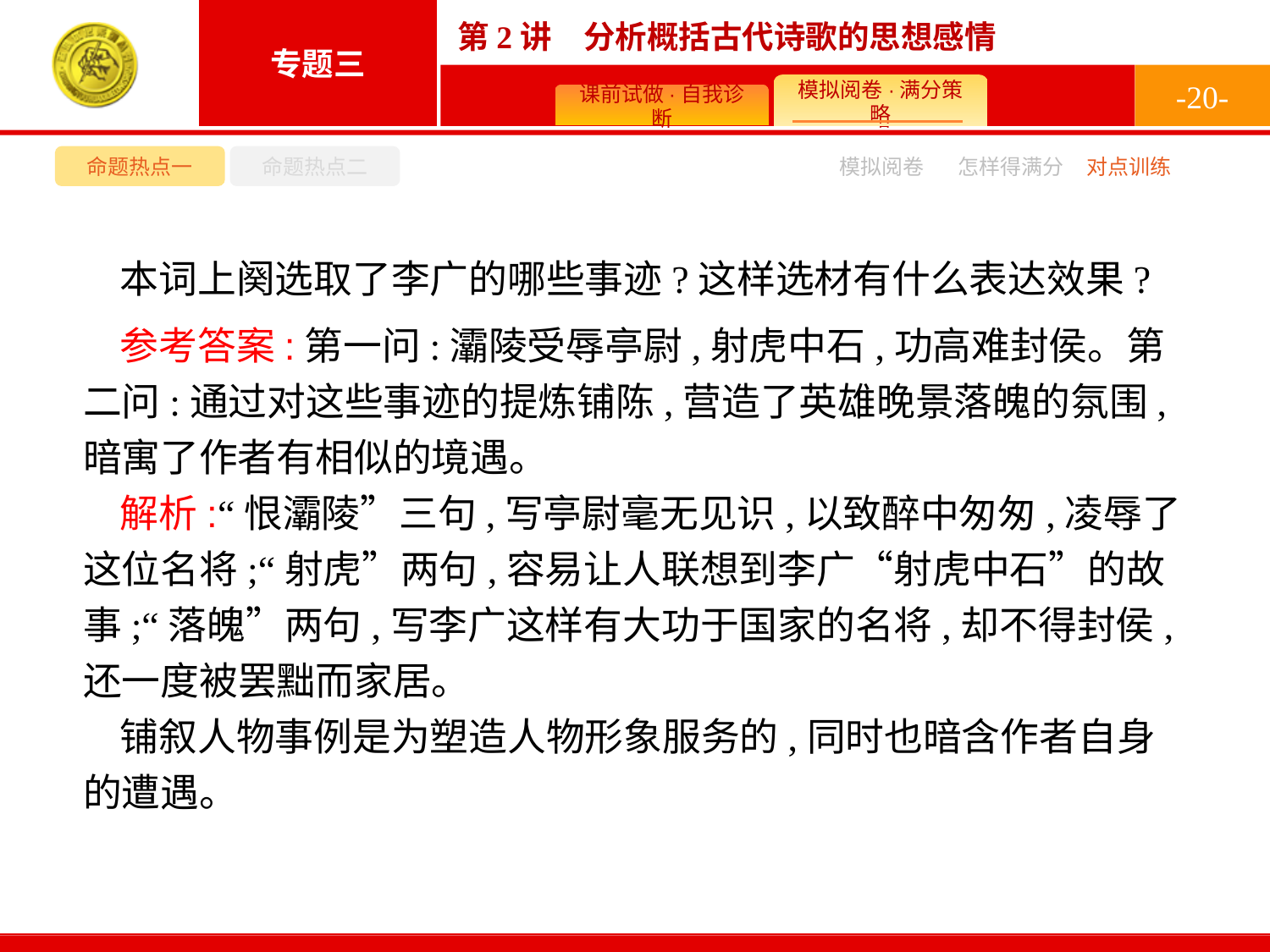

-20-
命题热点一
命题热点二
模拟阅卷
怎样得满分
对点训练
本词上阕选取了李广的哪些事迹?这样选材有什么表达效果?
参考答案:第一问:灞陵受辱亭尉,射虎中石,功高难封侯。第二问:通过对这些事迹的提炼铺陈,营造了英雄晚景落魄的氛围,暗寓了作者有相似的境遇。
解析:“恨灞陵”三句,写亭尉毫无见识,以致醉中匆匆,凌辱了这位名将;“射虎”两句,容易让人联想到李广“射虎中石”的故事;“落魄”两句,写李广这样有大功于国家的名将,却不得封侯,还一度被罢黜而家居。
铺叙人物事例是为塑造人物形象服务的,同时也暗含作者自身的遭遇。